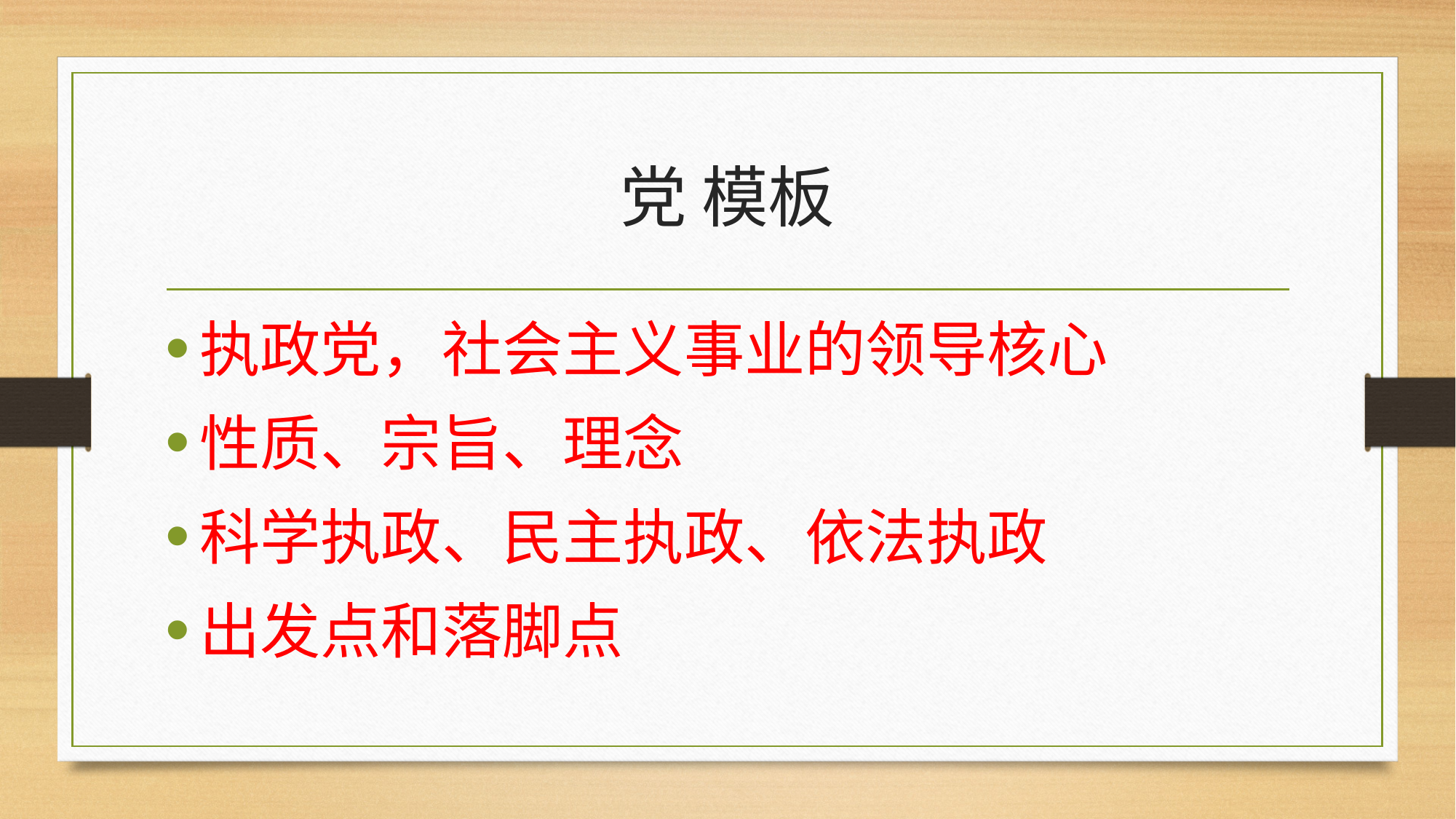

# 党 模板
执政党，社会主义事业的领导核心
性质、宗旨、理念
科学执政、民主执政、依法执政
出发点和落脚点